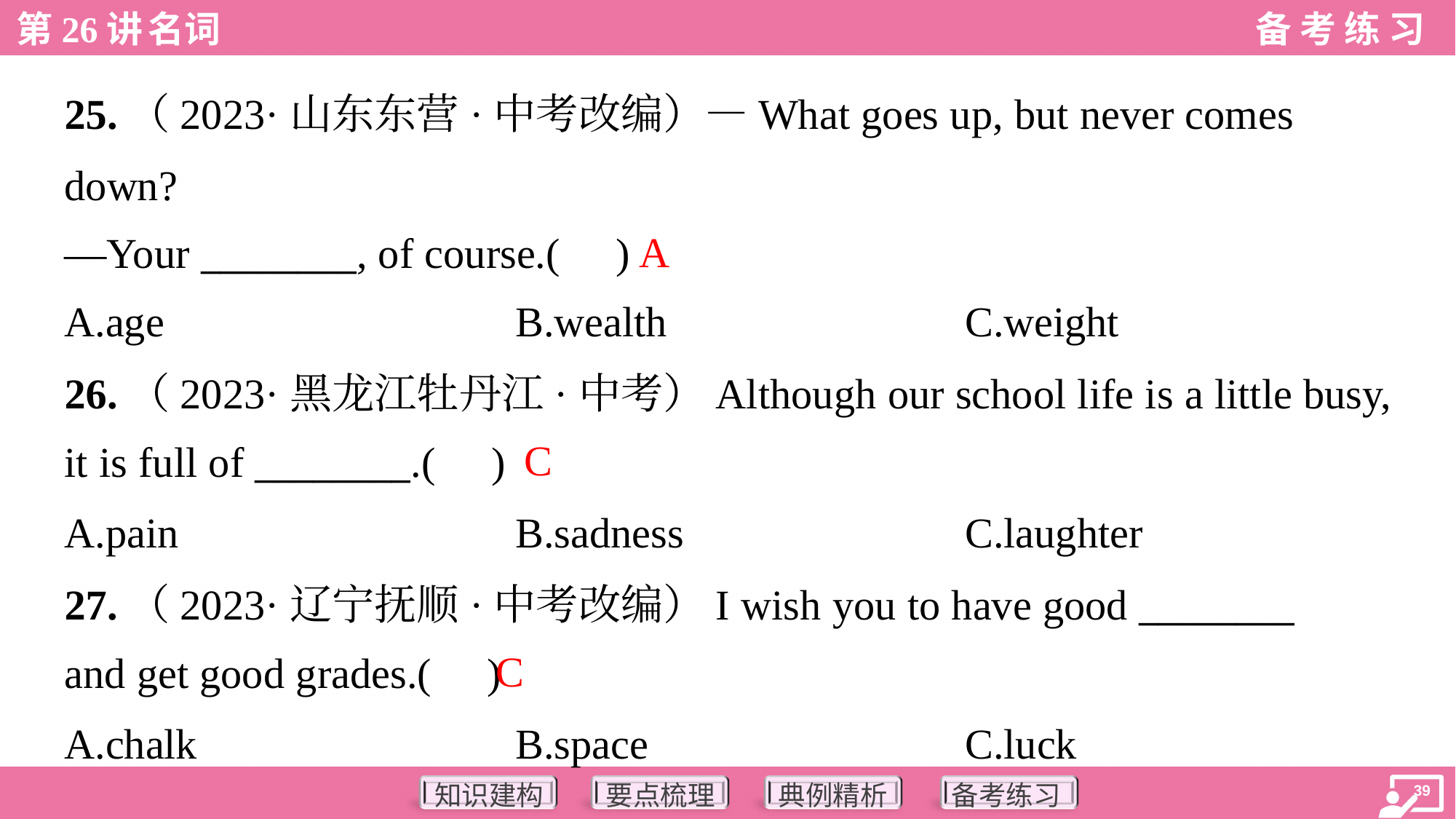

25.（2023·山东东营·中考改编）—What goes up, but never comes
down?
—Your ________, of course.(     )
A
A.age	B.wealth	C.weight
26.（2023·黑龙江牡丹江·中考）Although our school life is a little busy,
it is full of ________.(     )
C
A.pain	B.sadness	C.laughter
27.（2023·辽宁抚顺·中考改编）I wish you to have good ________
and get good grades.(     )
C
A.chalk	B.space	C.luck